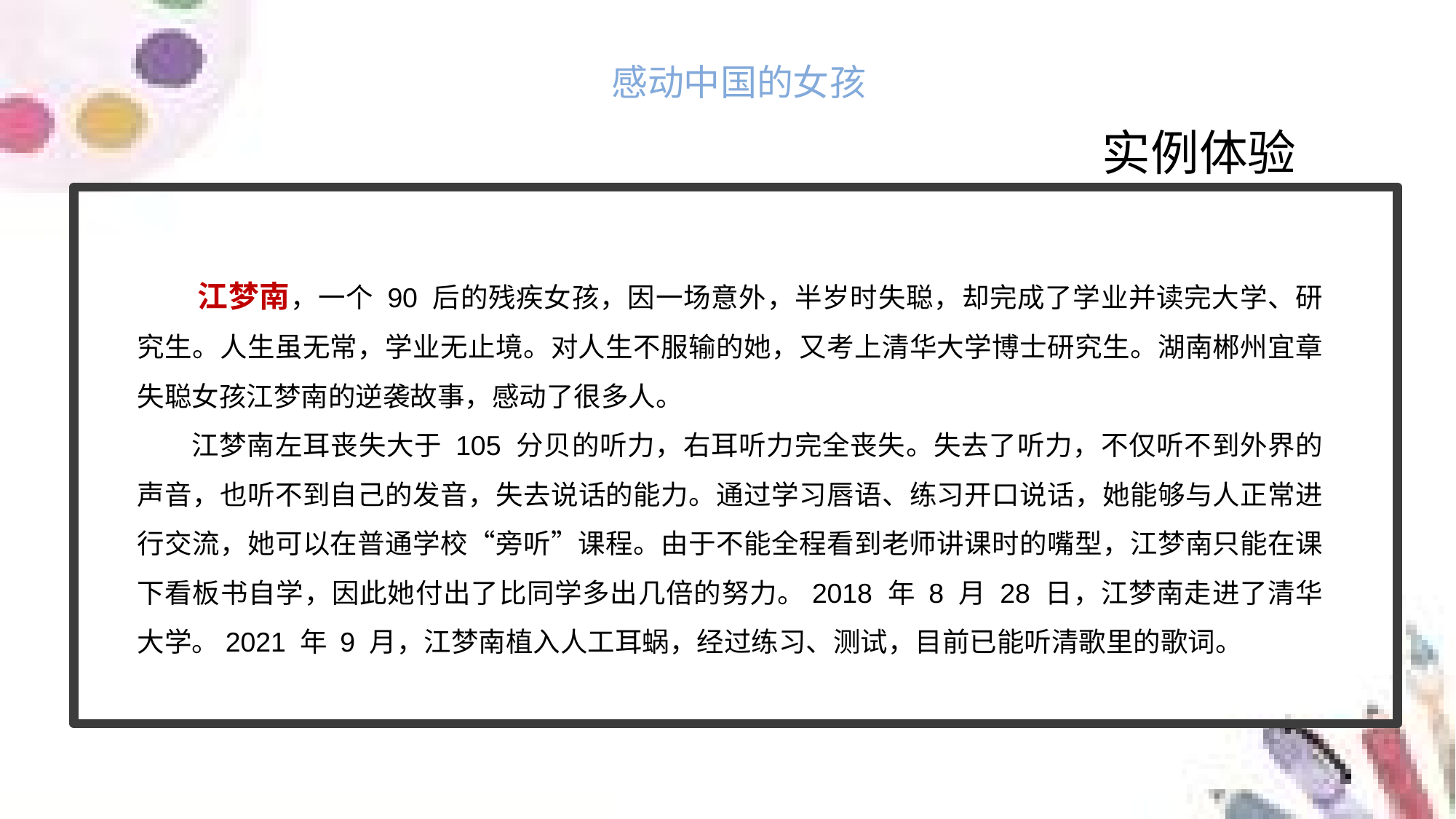

感动中国的女孩
实例体验

江梦南，一个 90 后的残疾女孩，因一场意外，半岁时失聪，却完成了学业并读完大学、研究生。人生虽无常，学业无止境。对人生不服输的她，又考上清华大学博士研究生。湖南郴州宜章失聪女孩江梦南的逆袭故事，感动了很多人。
江梦南左耳丧失大于 105 分贝的听力，右耳听力完全丧失。失去了听力，不仅听不到外界的声音，也听不到自己的发音，失去说话的能力。通过学习唇语、练习开口说话，她能够与人正常进行交流，她可以在普通学校“旁听”课程。由于不能全程看到老师讲课时的嘴型，江梦南只能在课下看板书自学，因此她付出了比同学多出几倍的努力。2018 年 8 月 28 日，江梦南走进了清华大学。2021 年 9 月，江梦南植入人工耳蜗，经过练习、测试，目前已能听清歌里的歌词。